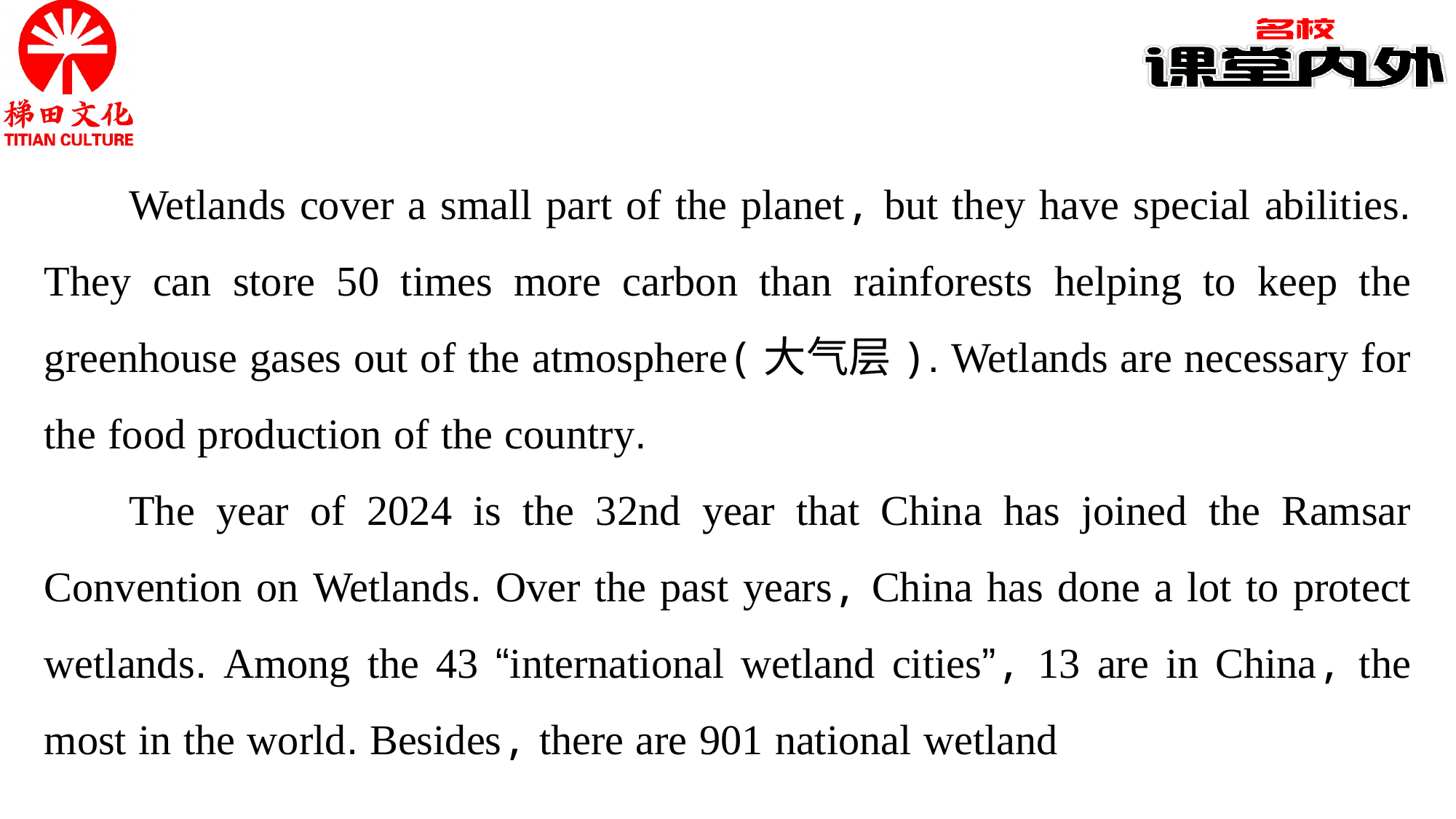

Wetlands cover a small part of the planet, but they have special abilities. They can store 50 times more carbon than rainforests helping to keep the greenhouse gases out of the atmosphere(大气层). Wetlands are necessary for the food production of the country.
The year of 2024 is the 32nd year that China has joined the Ramsar Convention on Wetlands. Over the past years, China has done a lot to protect wetlands. Among the 43 “international wetland cities”, 13 are in China, the most in the world. Besides, there are 901 national wetland